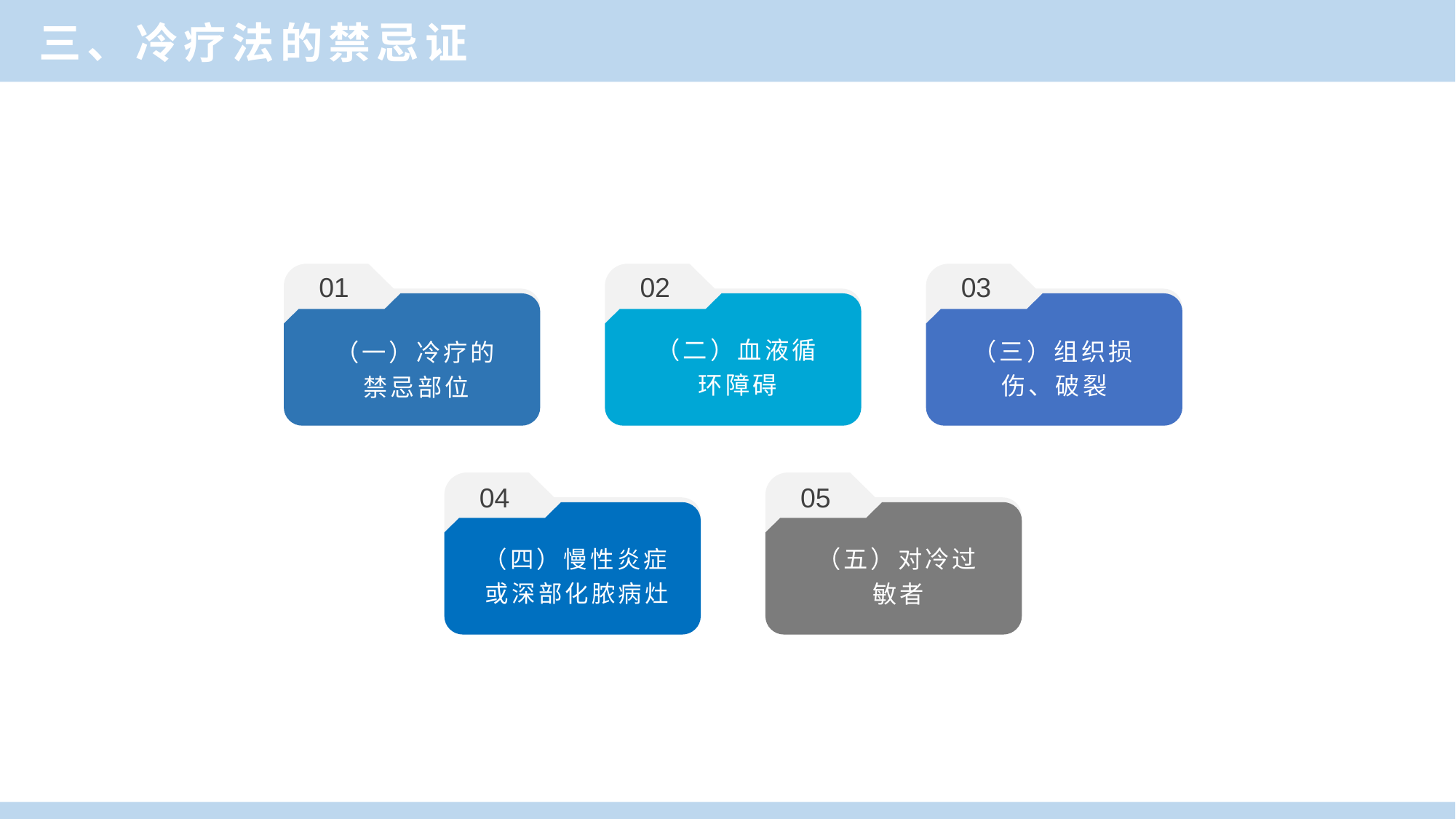

三、冷疗法的禁忌证

01
02
03

（二）血液循环障碍
（三）组织损伤、破裂
（一）冷疗的禁忌部位

04
05

（四）慢性炎症或深部化脓病灶
（五）对冷过敏者